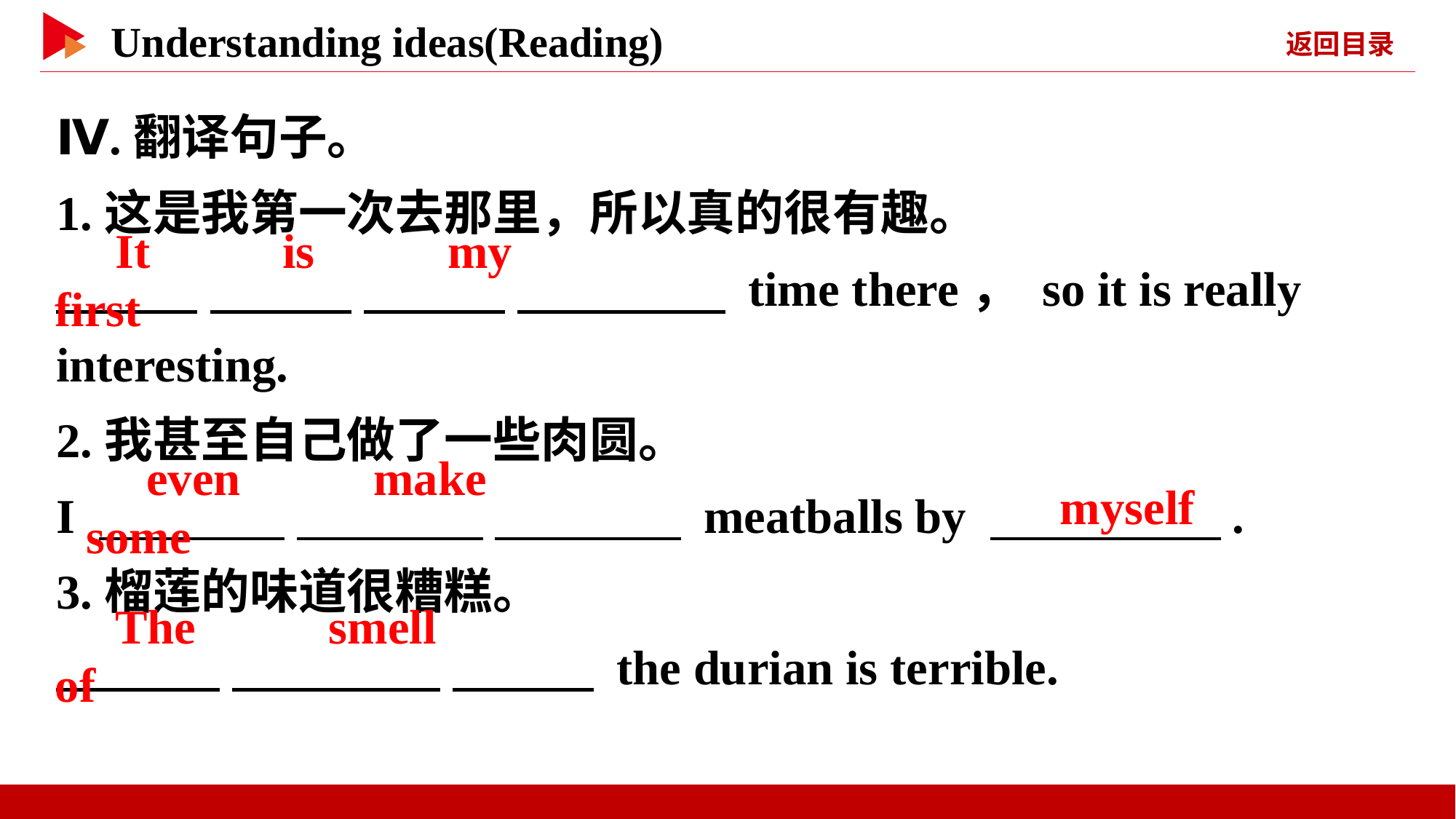

Ⅳ.翻译句子。
1.这是我第一次去那里，所以真的很有趣。
　    　 　    　 　    　 　          　 time there， so it is really interesting.
2.我甚至自己做了一些肉圆。
I 　        　 　        　 　        　 meatballs by 　            　.
3.榴莲的味道很糟糕。
　      　 　          　 　    　 the durian is terrible.
　It　 　is　 　my　 　first
　even　 　make　 　some
　myself
　The　 　smell　 　of